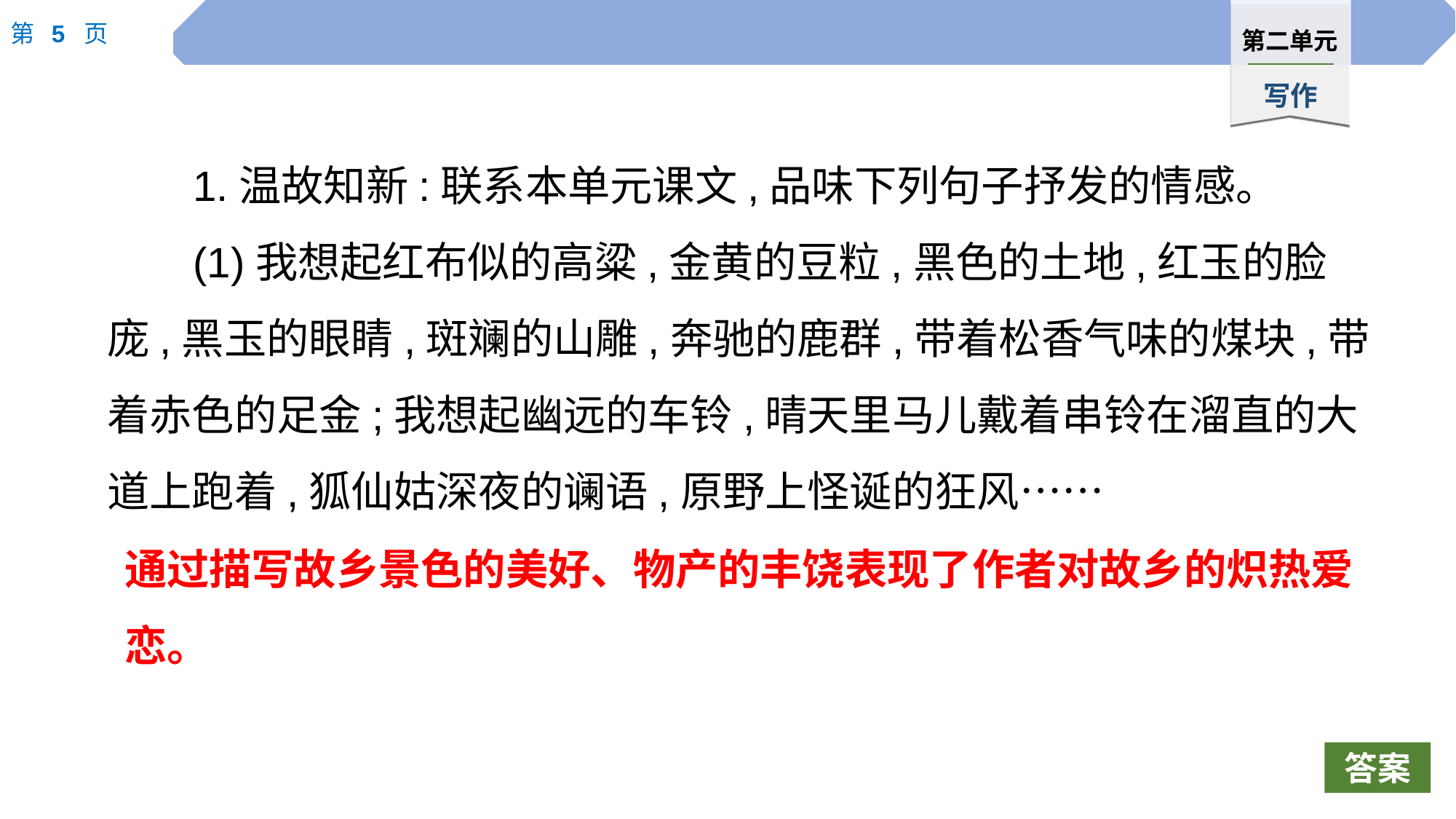

1.温故知新:联系本单元课文,品味下列句子抒发的情感。
(1)我想起红布似的高粱,金黄的豆粒,黑色的土地,红玉的脸庞,黑玉的眼睛,斑斓的山雕,奔驰的鹿群,带着松香气味的煤块,带着赤色的足金;我想起幽远的车铃,晴天里马儿戴着串铃在溜直的大道上跑着,狐仙姑深夜的谰语,原野上怪诞的狂风……

通过描写故乡景色的美好、物产的丰饶表现了作者对故乡的炽热爱恋。
答案